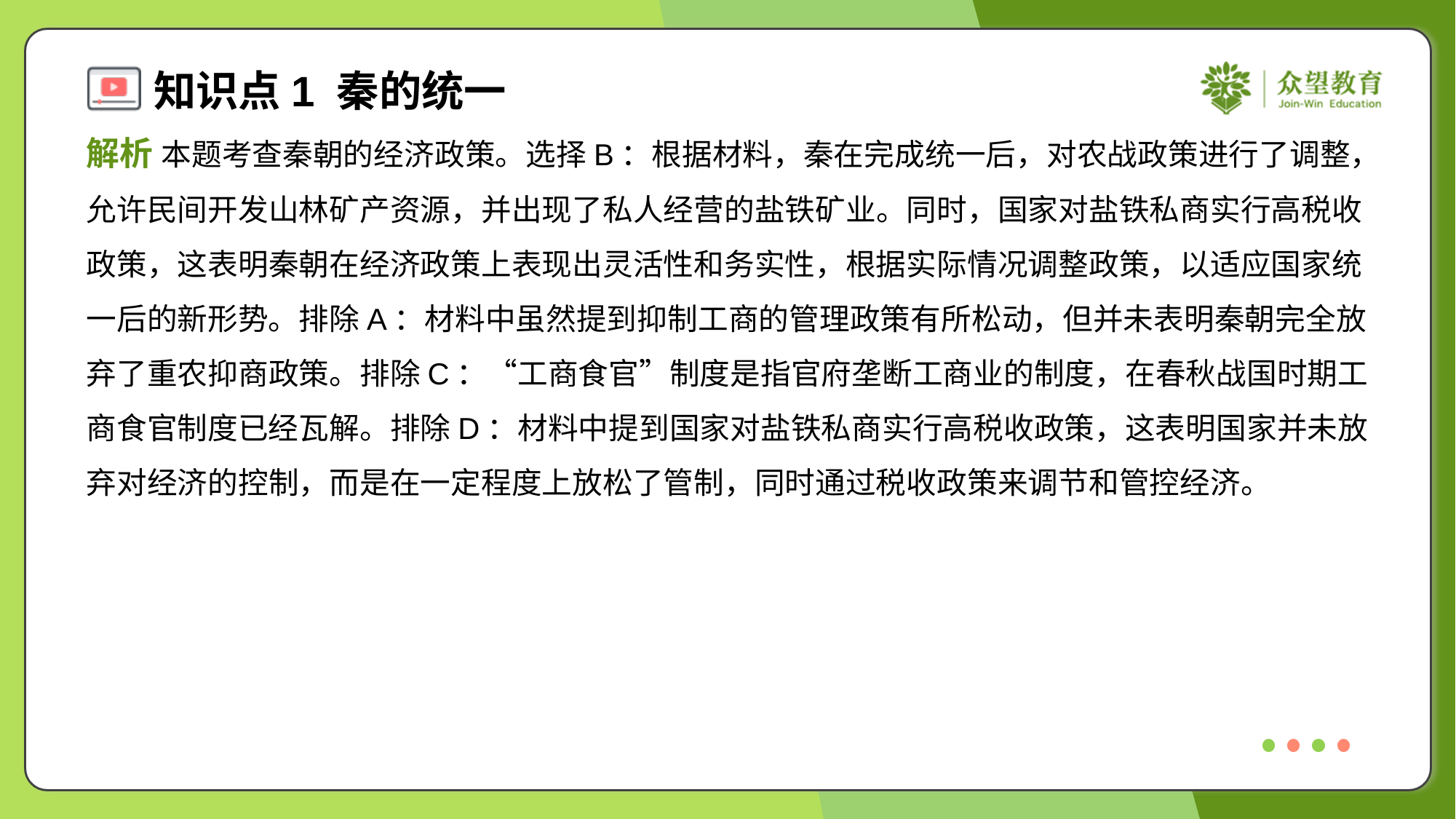

解析 本题考查秦朝的经济政策。选择B：根据材料，秦在完成统一后，对农战政策进行了调整，
允许民间开发山林矿产资源，并出现了私人经营的盐铁矿业。同时，国家对盐铁私商实行高税收
政策，这表明秦朝在经济政策上表现出灵活性和务实性，根据实际情况调整政策，以适应国家统
一后的新形势。排除A：材料中虽然提到抑制工商的管理政策有所松动，但并未表明秦朝完全放
弃了重农抑商政策。排除C：“工商食官”制度是指官府垄断工商业的制度，在春秋战国时期工
商食官制度已经瓦解。排除D：材料中提到国家对盐铁私商实行高税收政策，这表明国家并未放
弃对经济的控制，而是在一定程度上放松了管制，同时通过税收政策来调节和管控经济。